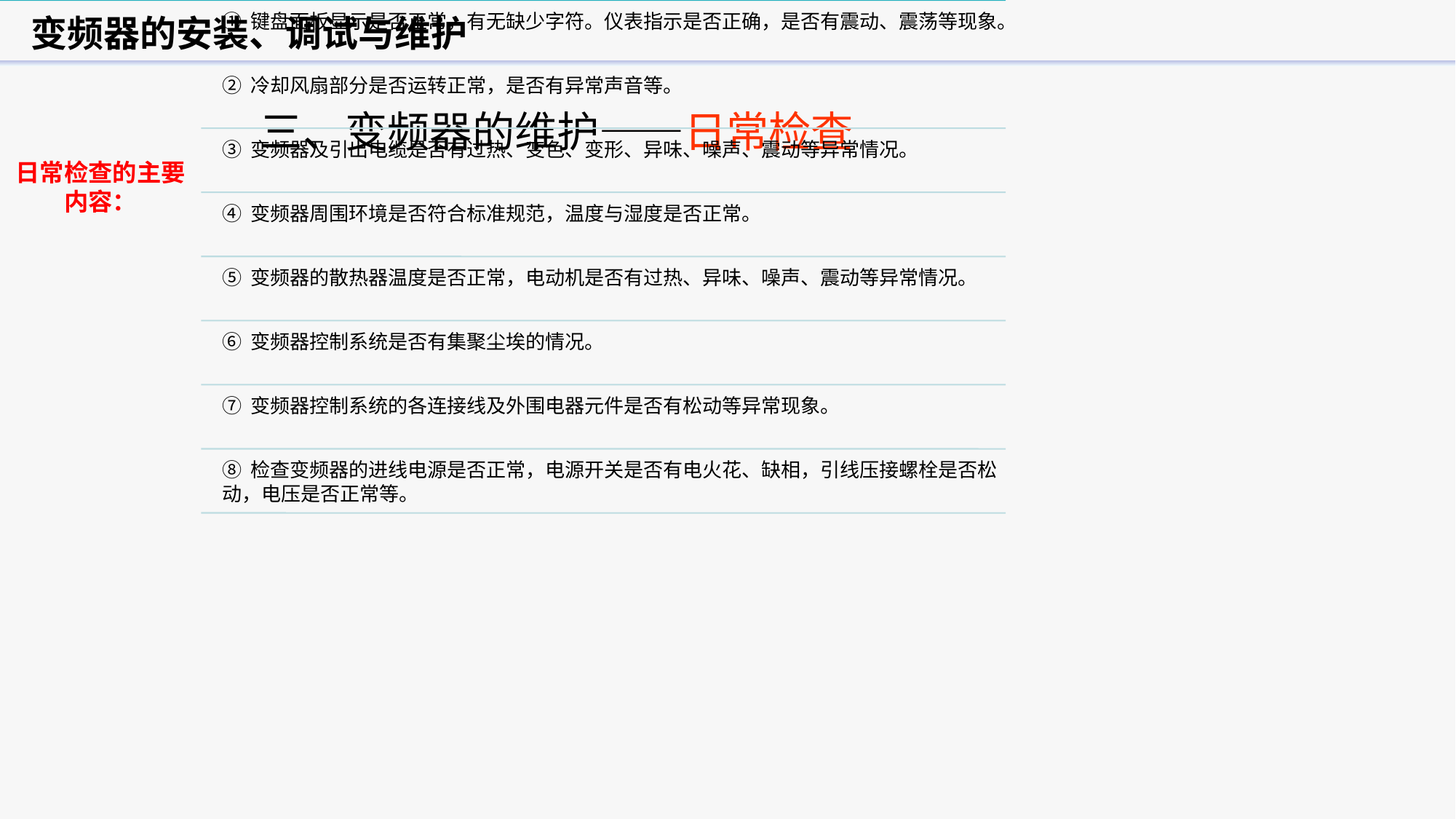

变频器的安装、调试与维护

三、变频器的维护——日常检查

日常检查的主要内容：
① 键盘面板显示是否正常，有无缺少字符。仪表指示是否正确，是否有震动、震荡等现象。
② 冷却风扇部分是否运转正常，是否有异常声音等。
③ 变频器及引出电缆是否有过热、变色、变形、异味、噪声、震动等异常情况。
④ 变频器周围环境是否符合标准规范，温度与湿度是否正常。
⑤ 变频器的散热器温度是否正常，电动机是否有过热、异味、噪声、震动等异常情况。
⑥ 变频器控制系统是否有集聚尘埃的情况。
⑦ 变频器控制系统的各连接线及外围电器元件是否有松动等异常现象。
⑧ 检查变频器的进线电源是否正常，电源开关是否有电火花、缺相，引线压接螺栓是否松动，电压是否正常等。